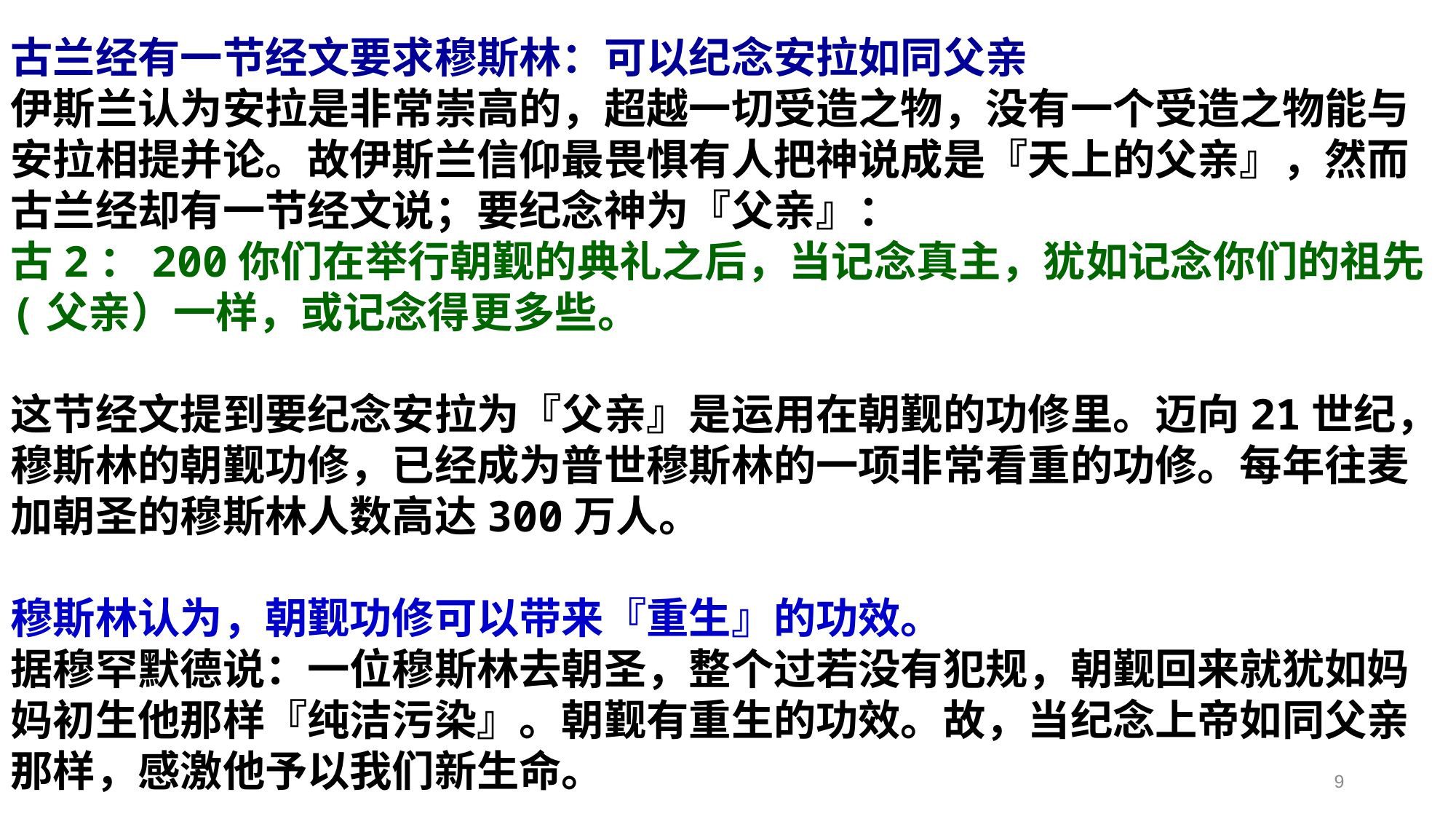

古兰经有一节经文要求穆斯林：可以纪念安拉如同父亲
伊斯兰认为安拉是非常崇高的，超越一切受造之物，没有一个受造之物能与安拉相提并论。故伊斯兰信仰最畏惧有人把神说成是『天上的父亲』，然而古兰经却有一节经文说；要纪念神为『父亲』：
古2：200你们在举行朝觐的典礼之后，当记念真主，犹如记念你们的祖先(父亲）一样，或记念得更多些。

这节经文提到要纪念安拉为『父亲』是运用在朝觐的功修里。迈向21世纪，穆斯林的朝觐功修，已经成为普世穆斯林的一项非常看重的功修。每年往麦加朝圣的穆斯林人数高达300万人。

穆斯林认为，朝觐功修可以带来『重生』的功效。
据穆罕默德说：一位穆斯林去朝圣，整个过若没有犯规，朝觐回来就犹如妈妈初生他那样『纯洁污染』。朝觐有重生的功效。故，当纪念上帝如同父亲那样，感激他予以我们新生命。
9